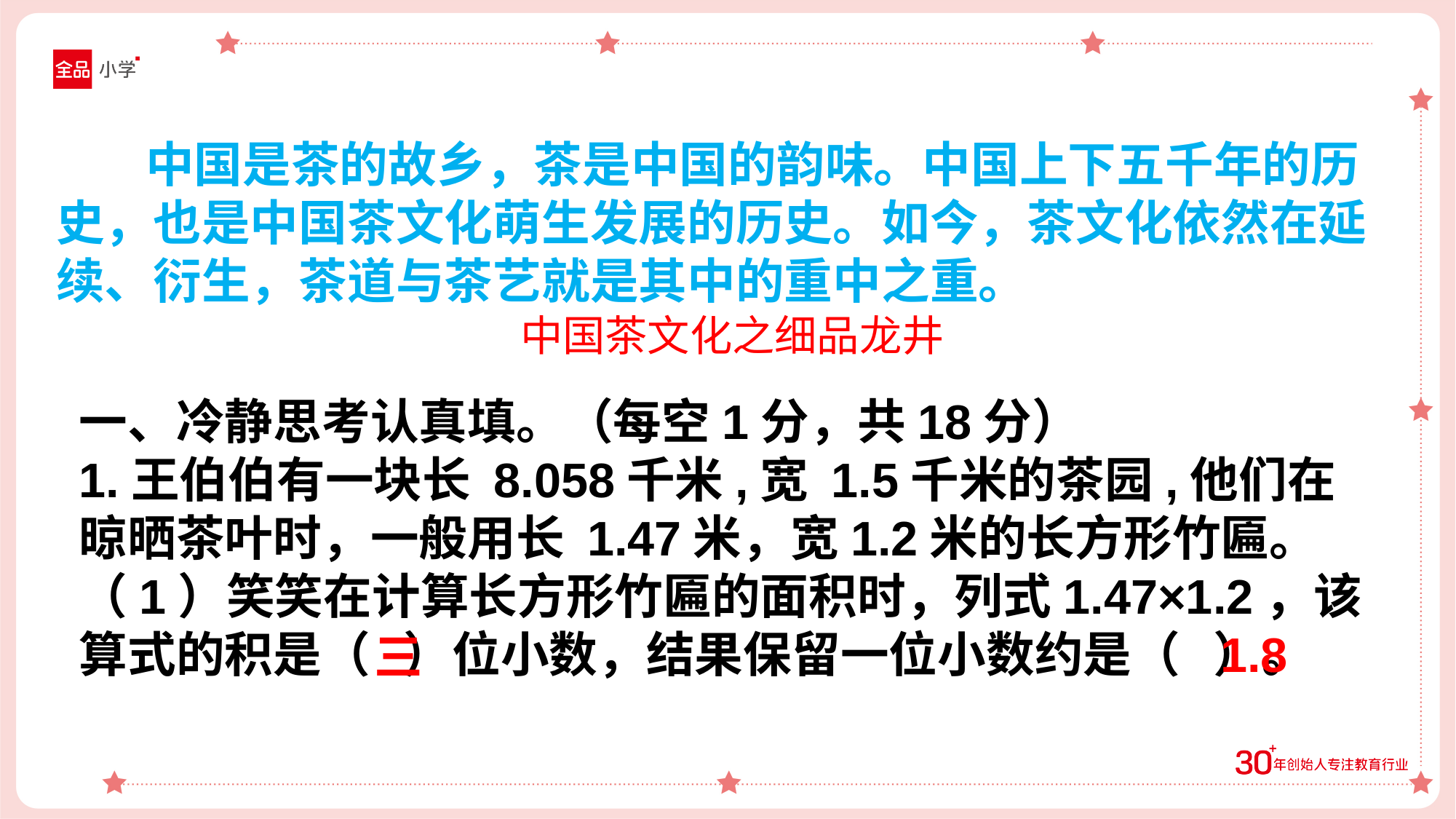

中国是茶的故乡，茶是中国的韵味。中国上下五千年的历史，也是中国茶文化萌生发展的历史。如今，茶文化依然在延续、衍生，茶道与茶艺就是其中的重中之重。
                                                                          中国茶文化之细品龙井
一、冷静思考认真填。（每空1分，共18分）
1.王伯伯有一块长 8.058千米,宽 1.5千米的茶园,他们在晾晒茶叶时，一般用长 1.47米，宽1.2米的长方形竹匾。
（1）笑笑在计算长方形竹匾的面积时，列式1.47×1.2，该算式的积是（   ）位小数，结果保留一位小数约是（   ）。
1.8
三